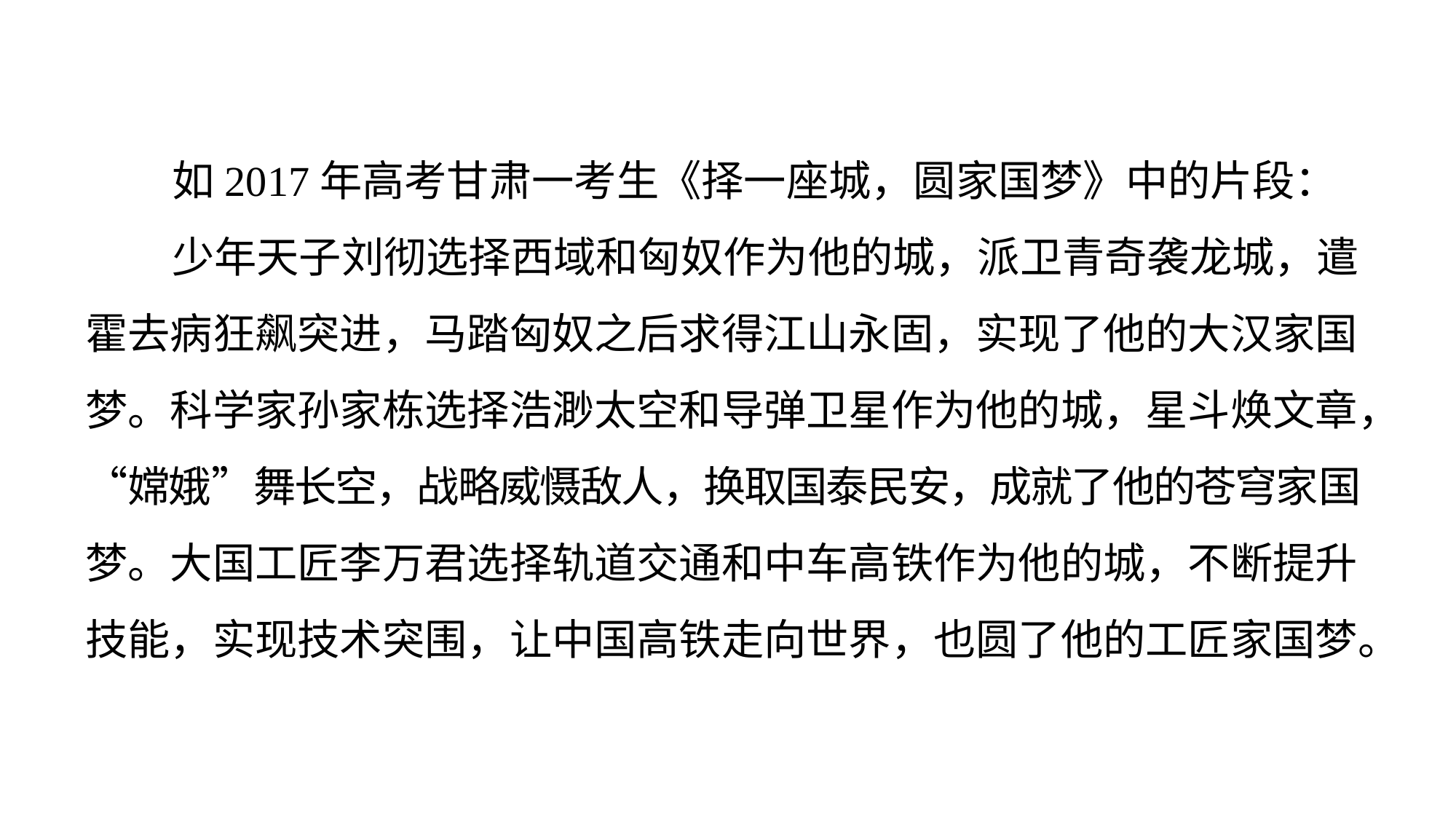

如2017年高考甘肃一考生《择一座城，圆家国梦》中的片段：
少年天子刘彻选择西域和匈奴作为他的城，派卫青奇袭龙城，遣霍去病狂飙突进，马踏匈奴之后求得江山永固，实现了他的大汉家国梦。科学家孙家栋选择浩渺太空和导弹卫星作为他的城，星斗焕文章，“嫦娥”舞长空，战略威慑敌人，换取国泰民安，成就了他的苍穹家国梦。大国工匠李万君选择轨道交通和中车高铁作为他的城，不断提升技能，实现技术突围，让中国高铁走向世界，也圆了他的工匠家国梦。